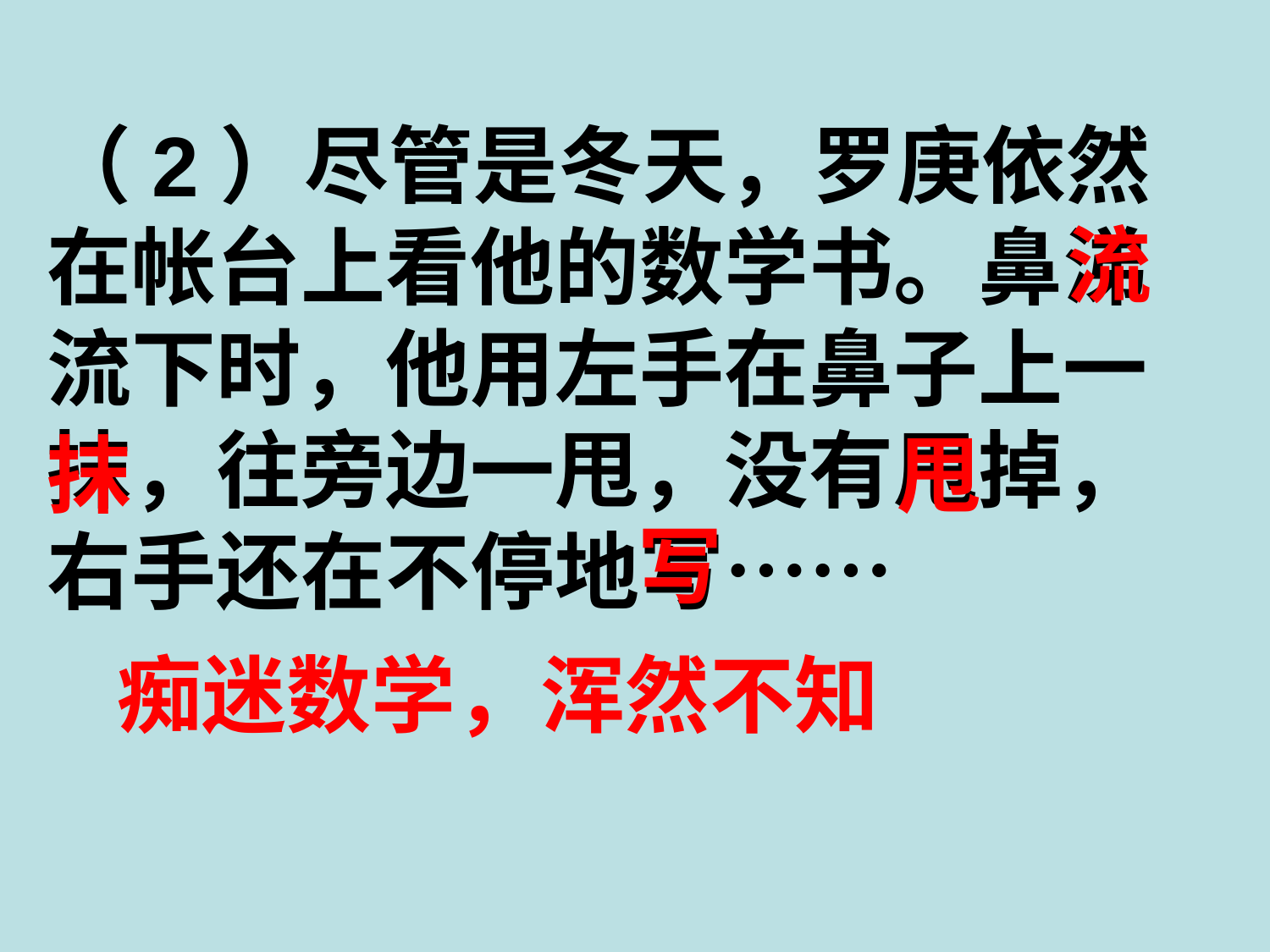

（2）尽管是冬天，罗庚依然在帐台上看他的数学书。鼻涕流下时，他用左手在鼻子上一抹，往旁边一甩，没有甩掉，右手还在不停地写……
流
抹
甩
写
痴迷数学，浑然不知